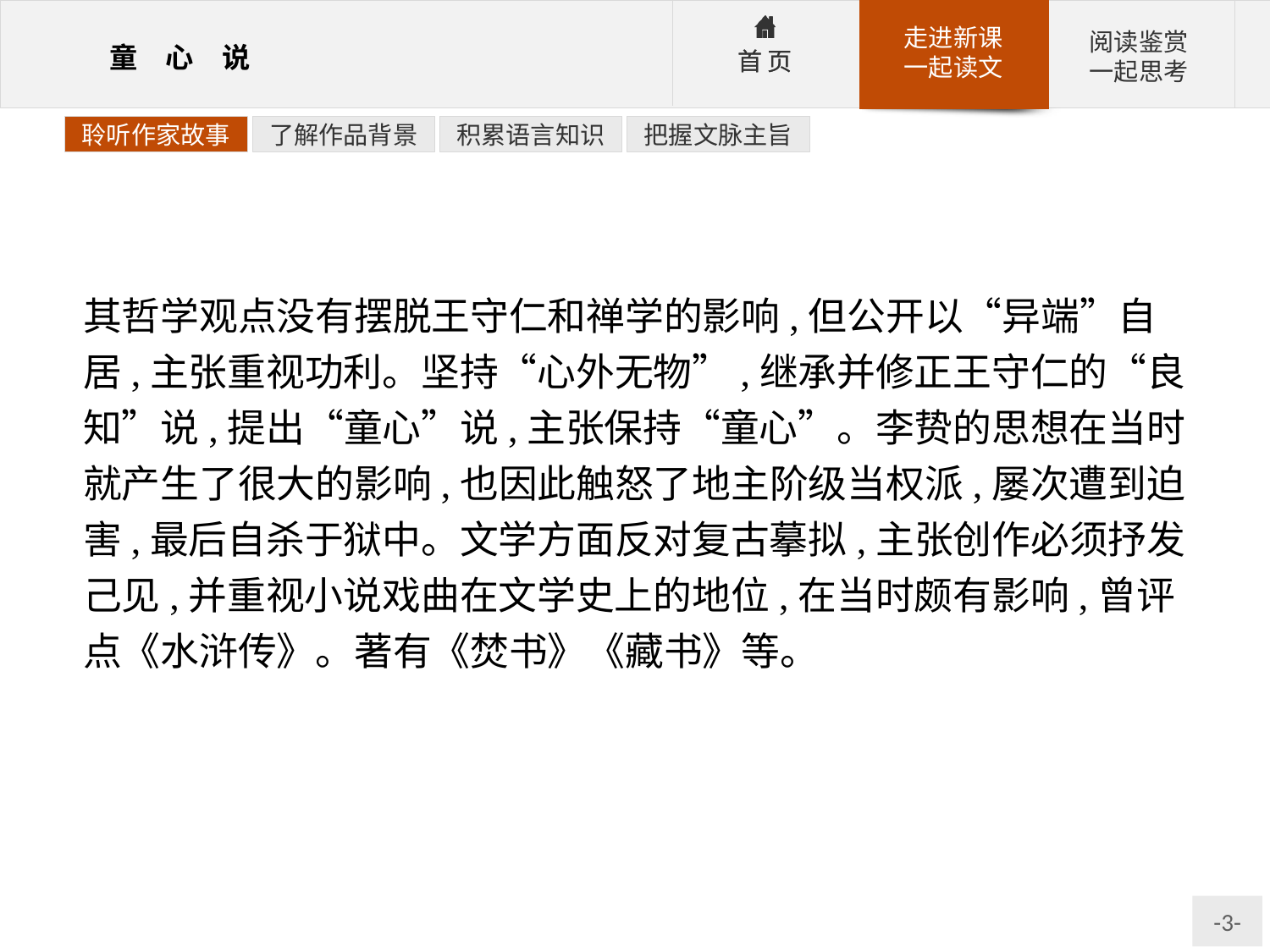

聆听作家故事
了解作品背景
积累语言知识
把握文脉主旨
其哲学观点没有摆脱王守仁和禅学的影响,但公开以“异端”自居,主张重视功利。坚持“心外无物”,继承并修正王守仁的“良知”说,提出“童心”说,主张保持“童心”。李贽的思想在当时就产生了很大的影响,也因此触怒了地主阶级当权派,屡次遭到迫害,最后自杀于狱中。文学方面反对复古摹拟,主张创作必须抒发己见,并重视小说戏曲在文学史上的地位,在当时颇有影响,曾评点《水浒传》。著有《焚书》《藏书》等。